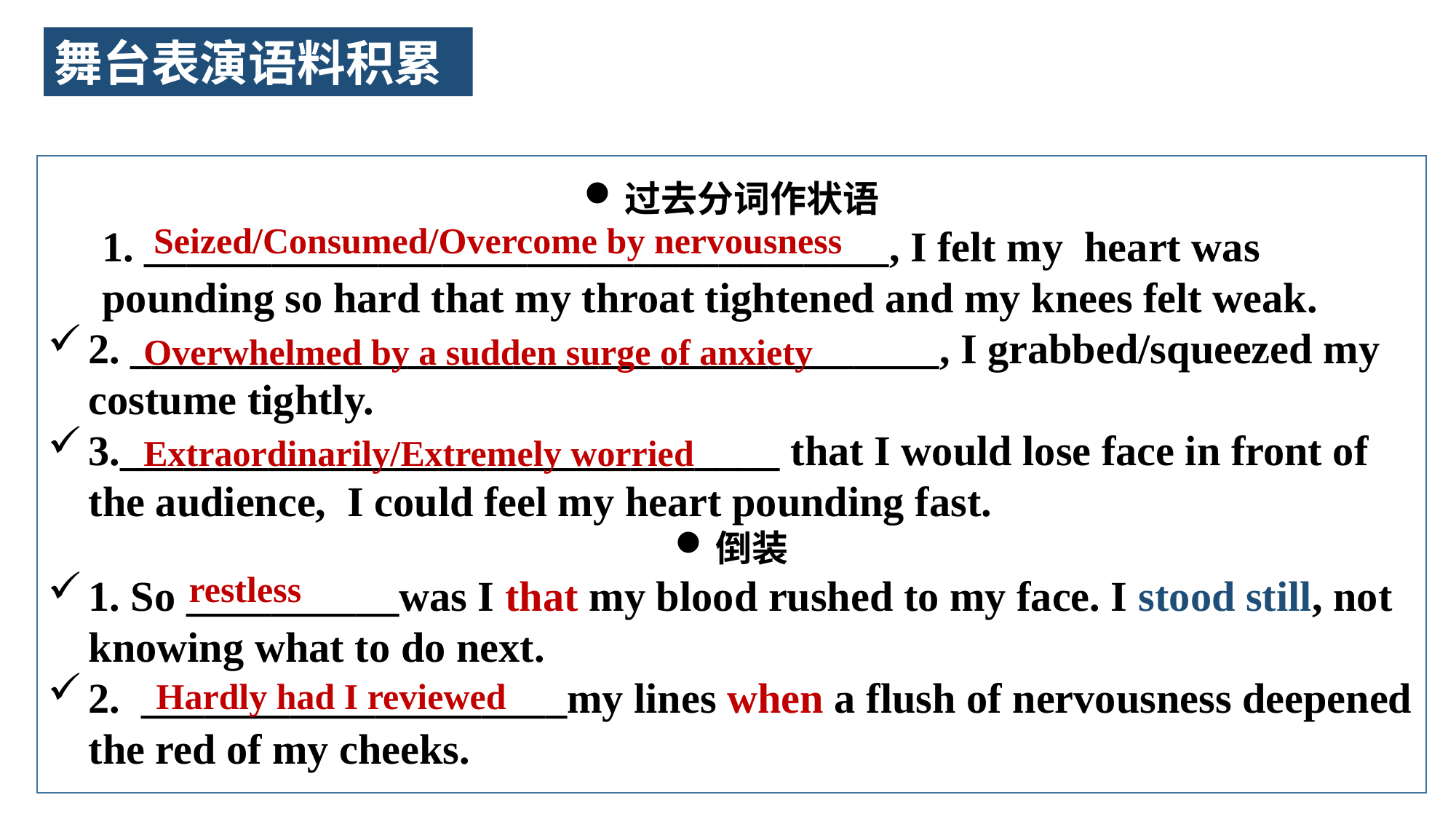

舞台表演语料积累
过去分词作状语
1. ___________________________________, I felt my  heart was pounding so hard that my throat tightened and my knees felt weak.
2. ______________________________________, I grabbed/squeezed my costume tightly.
3._______________________________ that I would lose face in front of the audience,  I could feel my heart pounding fast.
倒装
1. So __________was I that my blood rushed to my face. I stood still, not knowing what to do next.
2.  ____________________my lines when a flush of nervousness deepened the red of my cheeks.
Seized/Consumed/Overcome by nervousness
Overwhelmed by a sudden surge of anxiety
Extraordinarily/Extremely worried
restless
Hardly had I reviewed